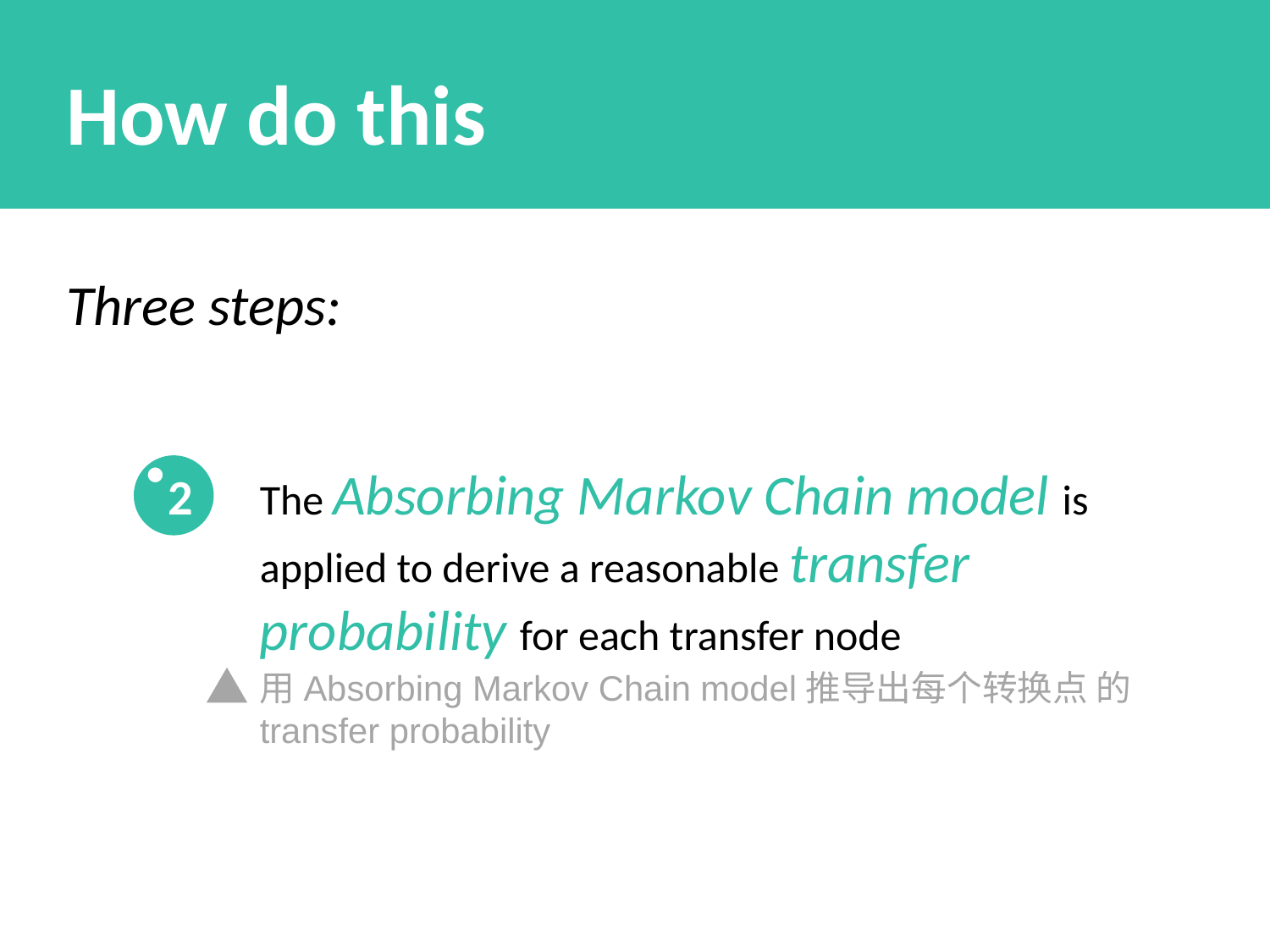

How do this
Three steps:
The Absorbing Markov Chain model is applied to derive a reasonable transfer probability for each transfer node
用Absorbing Markov Chain model推导出每个转换点 的transfer probability

2